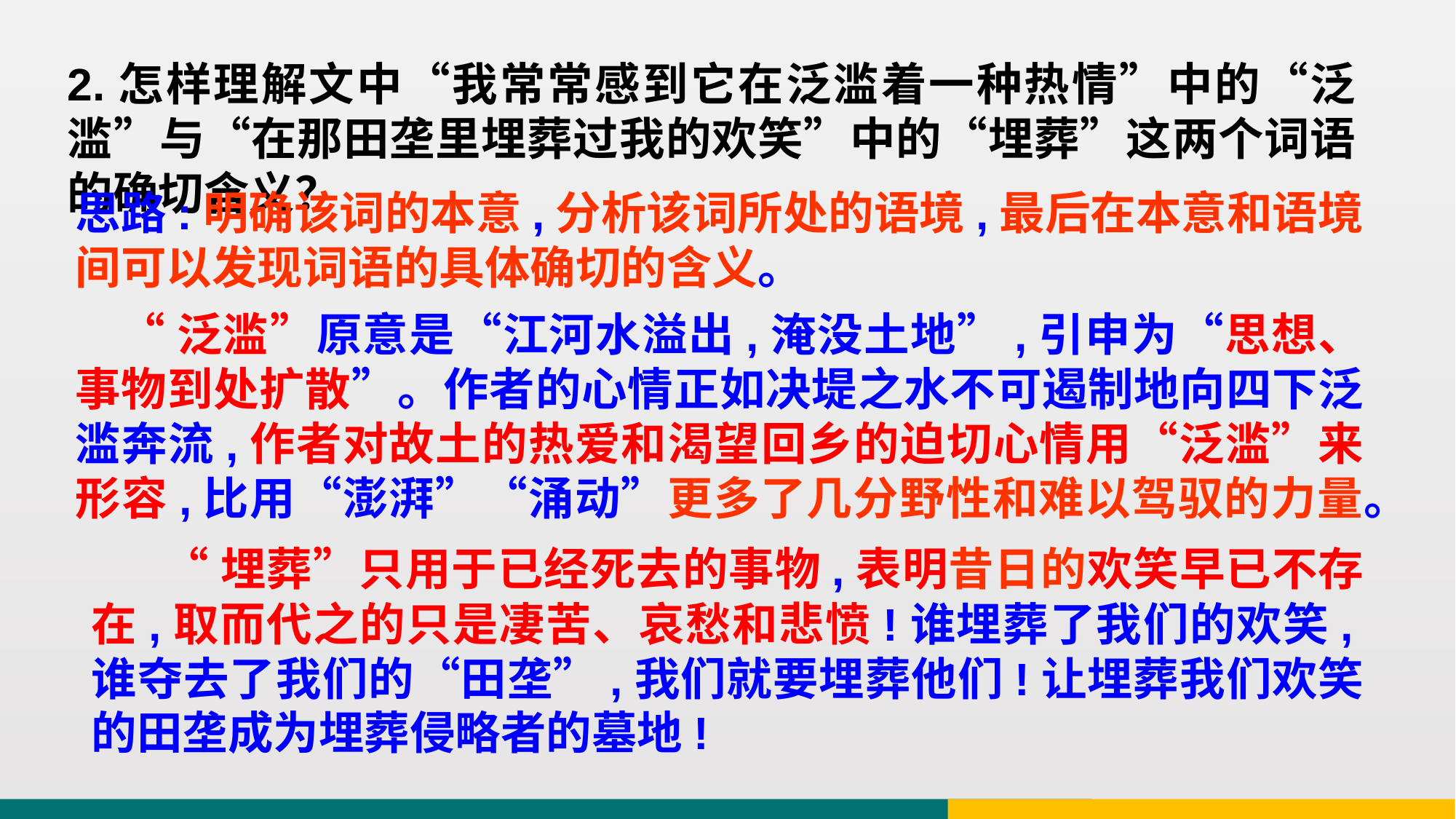

2.怎样理解文中“我常常感到它在泛滥着一种热情”中的“泛滥”与“在那田垄里埋葬过我的欢笑”中的“埋葬”这两个词语的确切含义？
思路:明确该词的本意,分析该词所处的语境,最后在本意和语境间可以发现词语的具体确切的含义。
    “泛滥”原意是“江河水溢出,淹没土地”,引申为“思想、事物到处扩散”。作者的心情正如决堤之水不可遏制地向四下泛滥奔流,作者对故土的热爱和渴望回乡的迫切心情用“泛滥”来形容,比用“澎湃”“涌动”更多了几分野性和难以驾驭的力量。
      “埋葬”只用于已经死去的事物,表明昔日的欢笑早已不存在,取而代之的只是凄苦、哀愁和悲愤!谁埋葬了我们的欢笑,谁夺去了我们的“田垄”,我们就要埋葬他们!让埋葬我们欢笑的田垄成为埋葬侵略者的墓地!